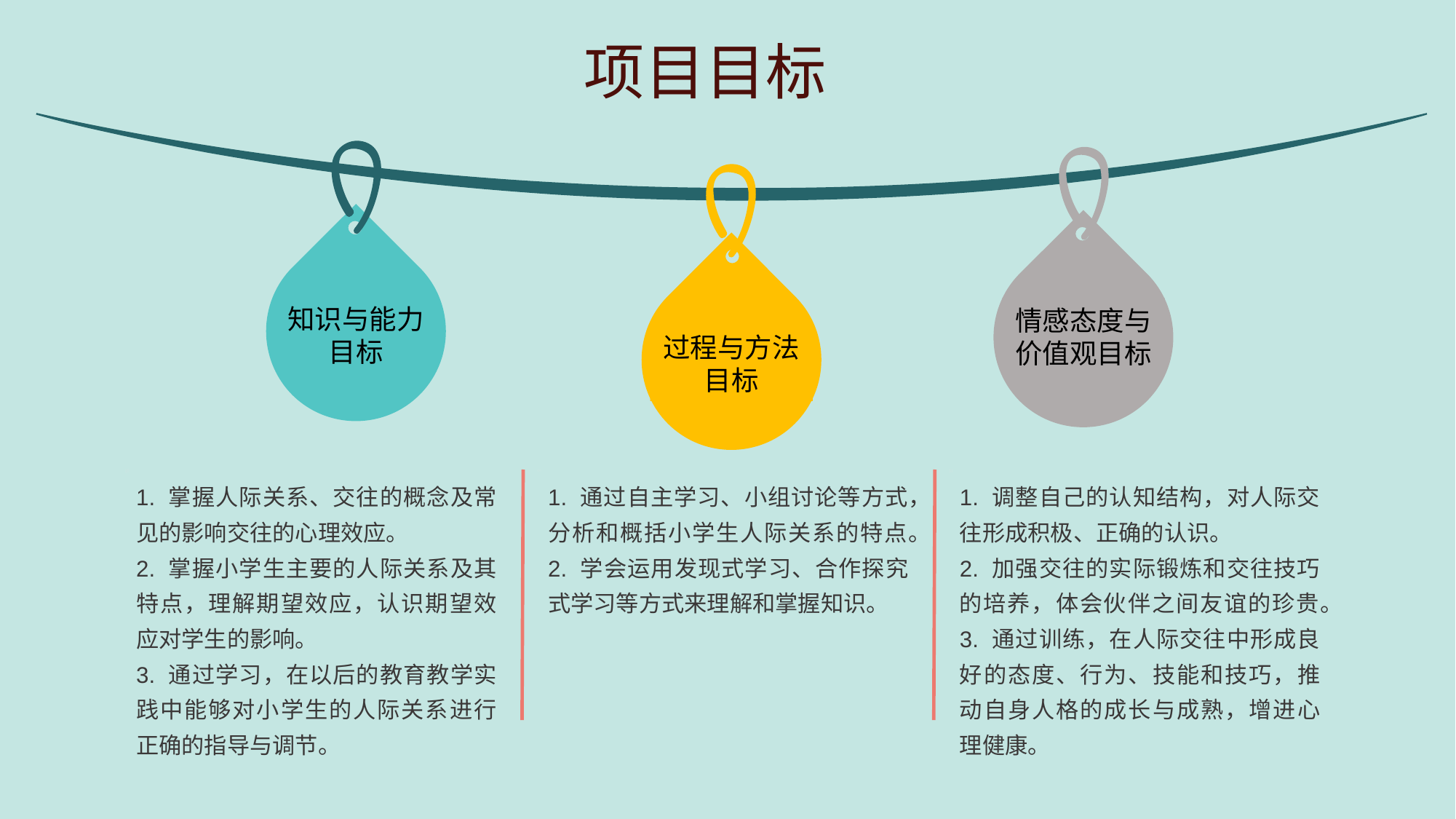

项目目标

知识与能力目标

情感态度与价值观目标

过程与方法目标
1. 掌握人际关系、交往的概念及常见的影响交往的心理效应。
2. 掌握小学生主要的人际关系及其特点，理解期望效应，认识期望效应对学生的影响。
3. 通过学习，在以后的教育教学实践中能够对小学生的人际关系进行正确的指导与调节。
1. 通过自主学习、小组讨论等方式，分析和概括小学生人际关系的特点。
2. 学会运用发现式学习、合作探究式学习等方式来理解和掌握知识。
1. 调整自己的认知结构，对人际交往形成积极、正确的认识。
2. 加强交往的实际锻炼和交往技巧的培养，体会伙伴之间友谊的珍贵。
3. 通过训练，在人际交往中形成良好的态度、行为、技能和技巧，推动自身人格的成长与成熟，增进心理健康。